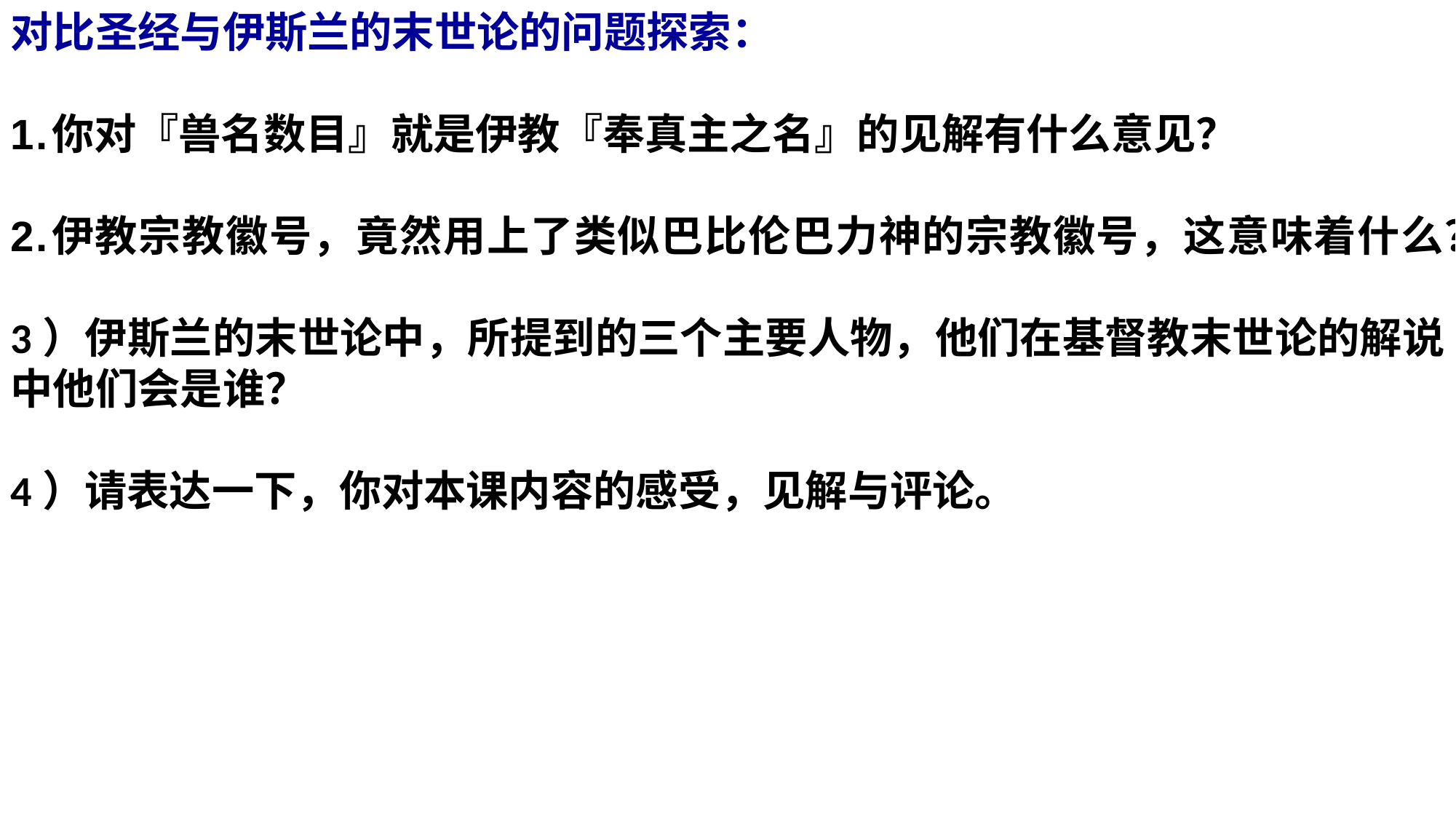

对比圣经与伊斯兰的末世论的问题探索：

你对『兽名数目』就是伊教『奉真主之名』的见解有什么意见？

伊教宗教徽号，竟然用上了类似巴比伦巴力神的宗教徽号，这意味着什么？

3）伊斯兰的末世论中，所提到的三个主要人物，他们在基督教末世论的解说中他们会是谁？

4）请表达一下，你对本课内容的感受，见解与评论。